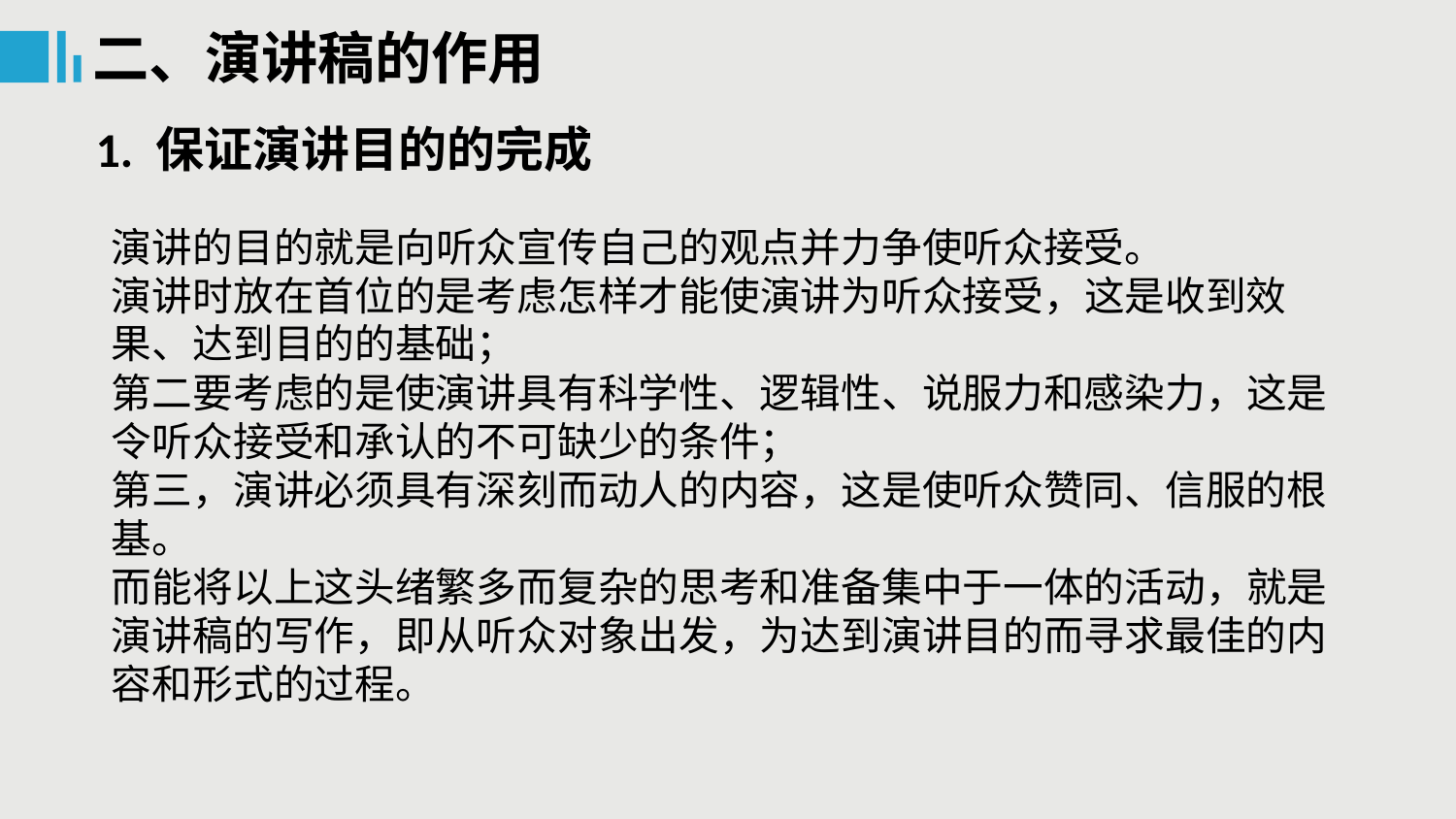

二、演讲稿的作用

1. 保证演讲目的的完成
演讲的目的就是向听众宣传自己的观点并力争使听众接受。
演讲时放在首位的是考虑怎样才能使演讲为听众接受，这是收到效果、达到目的的基础；
第二要考虑的是使演讲具有科学性、逻辑性、说服力和感染力，这是令听众接受和承认的不可缺少的条件；
第三，演讲必须具有深刻而动人的内容，这是使听众赞同、信服的根基。
而能将以上这头绪繁多而复杂的思考和准备集中于一体的活动，就是演讲稿的写作，即从听众对象出发，为达到演讲目的而寻求最佳的内容和形式的过程。